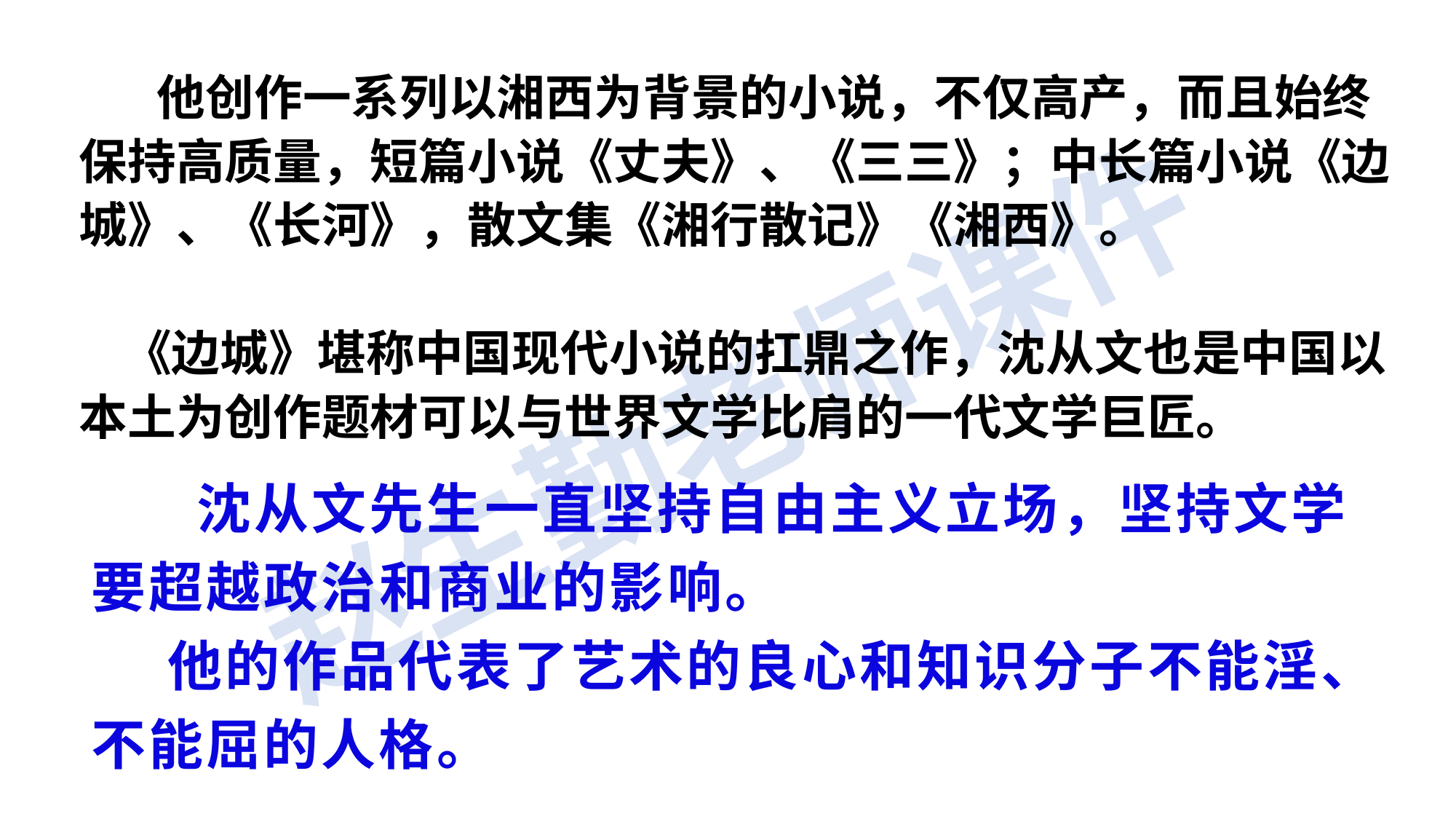

他创作一系列以湘西为背景的小说，不仅高产，而且始终保持高质量，短篇小说《丈夫》、《三三》；中长篇小说《边城》、《长河》，散文集《湘行散记》《湘西》。
    《边城》堪称中国现代小说的扛鼎之作，沈从文也是中国以本土为创作题材可以与世界文学比肩的一代文学巨匠。
# 沈从文先生一直坚持自由主义立场，坚持文学要超越政治和商业的影响。 他的作品代表了艺术的良心和知识分子不能淫、不能屈的人格。